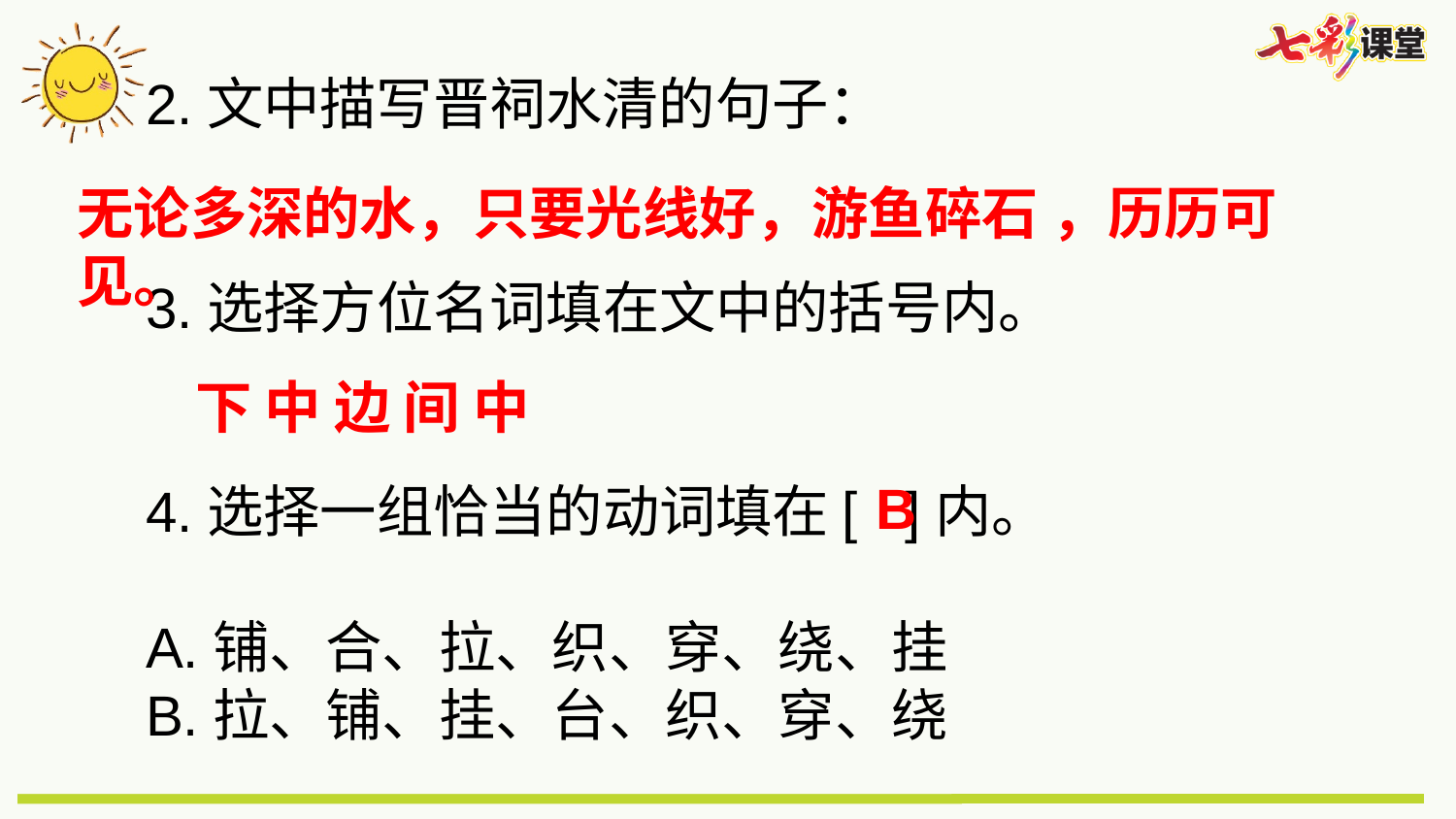

2.文中描写晋祠水清的句子：

3.选择方位名词填在文中的括号内。

4.选择一组恰当的动词填在[   ]内。

A.铺、合、拉、织、穿、绕、挂
B.拉、铺、挂、台、织、穿、绕

无论多深的水，只要光线好，游鱼碎石 ，历历可见。
下 中 边 间 中
B